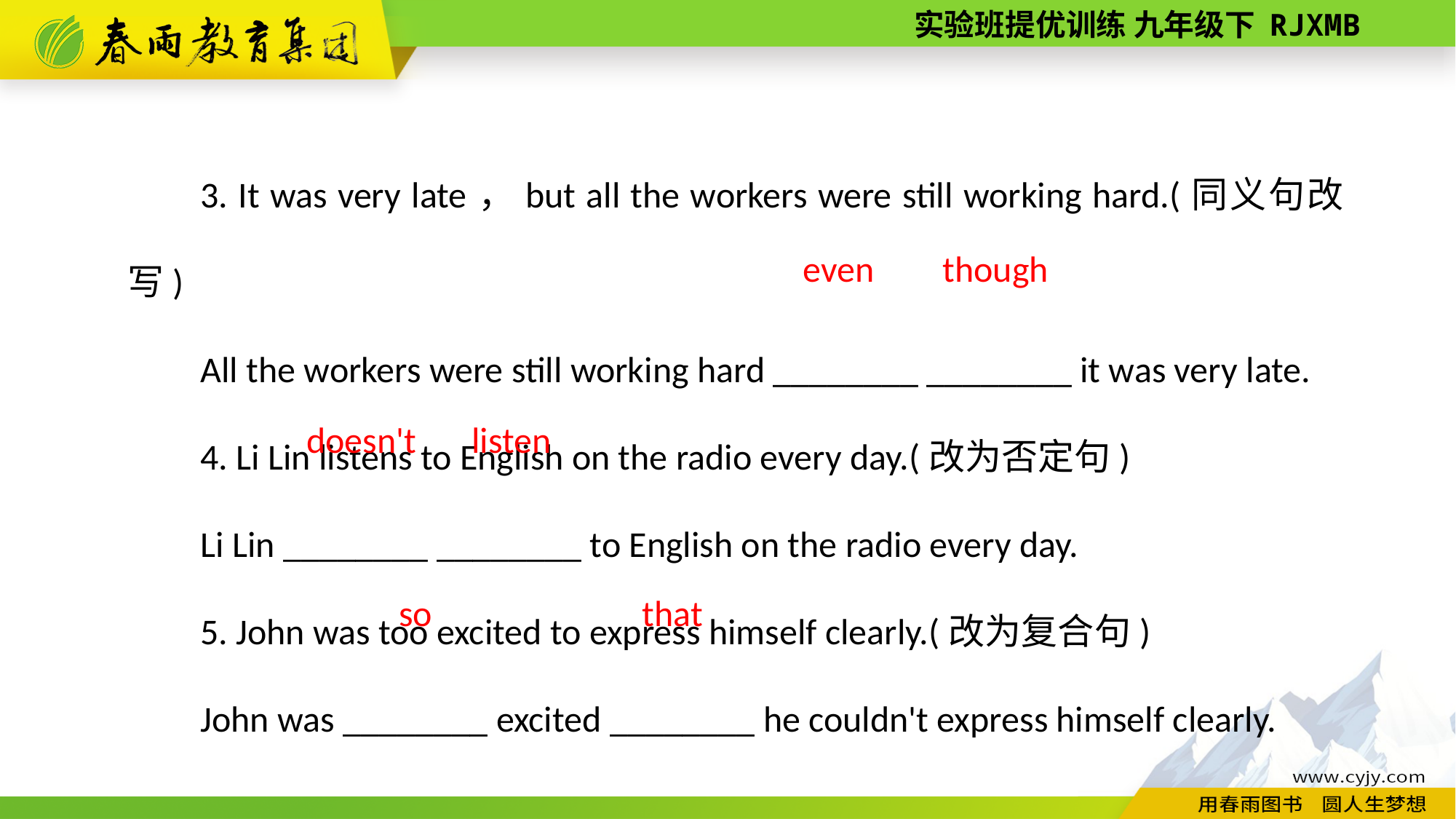

3. It was very late，but all the workers were still working hard.(同义句改写)
All the workers were still working hard ________ ________ it was very late.
4. Li Lin listens to English on the radio every day.(改为否定句)
Li Lin ________ ________ to English on the radio every day.
5. John was too excited to express himself clearly.(改为复合句)
John was ________ excited ________ he couldn't express himself clearly.
though
even
doesn't
listen
so
that